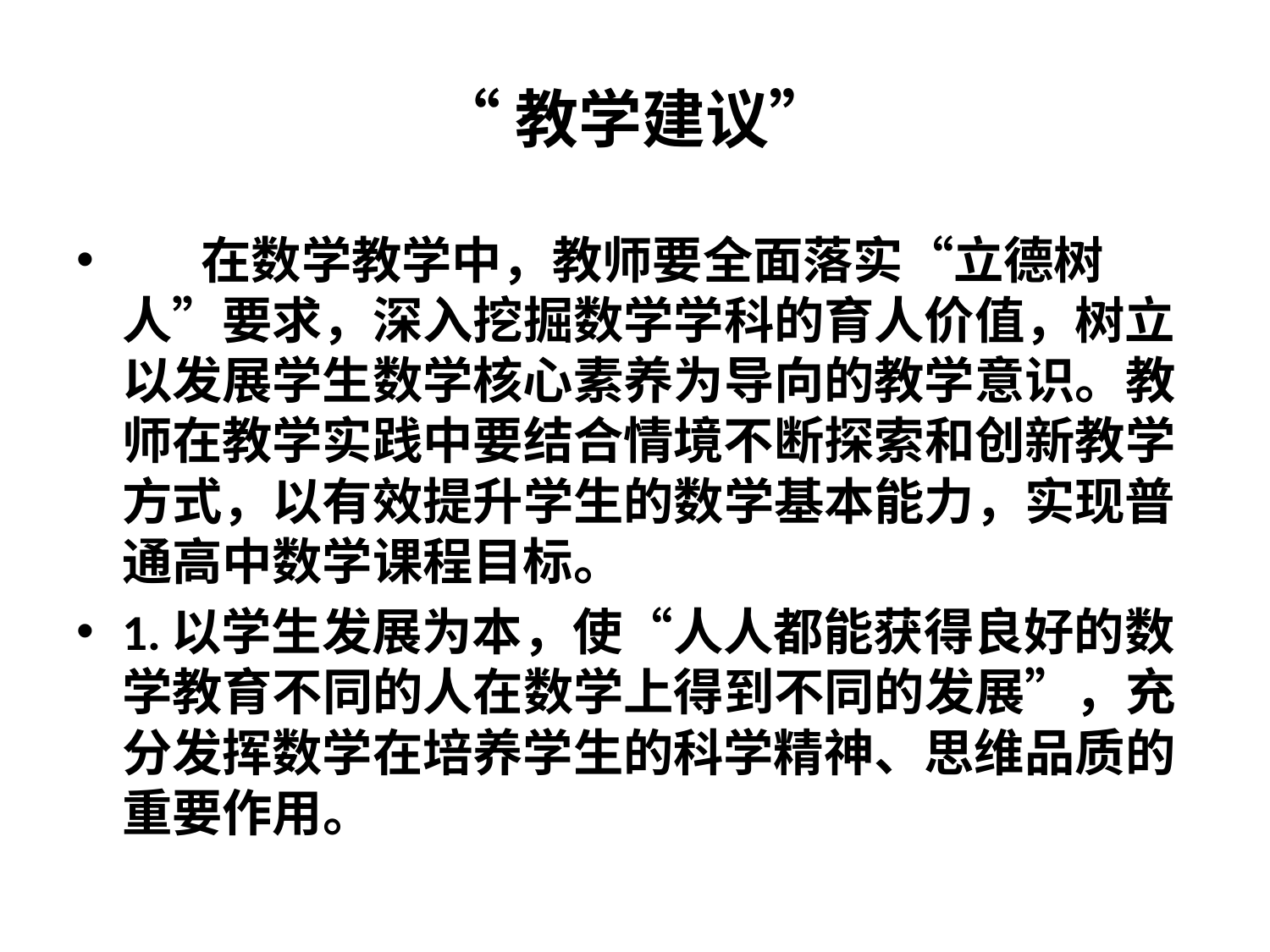

# “教学建议”
      在数学教学中，教师要全面落实“立德树人”要求，深入挖掘数学学科的育人价值，树立以发展学生数学核心素养为导向的教学意识。教师在教学实践中要结合情境不断探索和创新教学方式，以有效提升学生的数学基本能力，实现普通高中数学课程目标。
1.以学生发展为本，使“人人都能获得良好的数学教育不同的人在数学上得到不同的发展”，充分发挥数学在培养学生的科学精神、思维品质的重要作用。